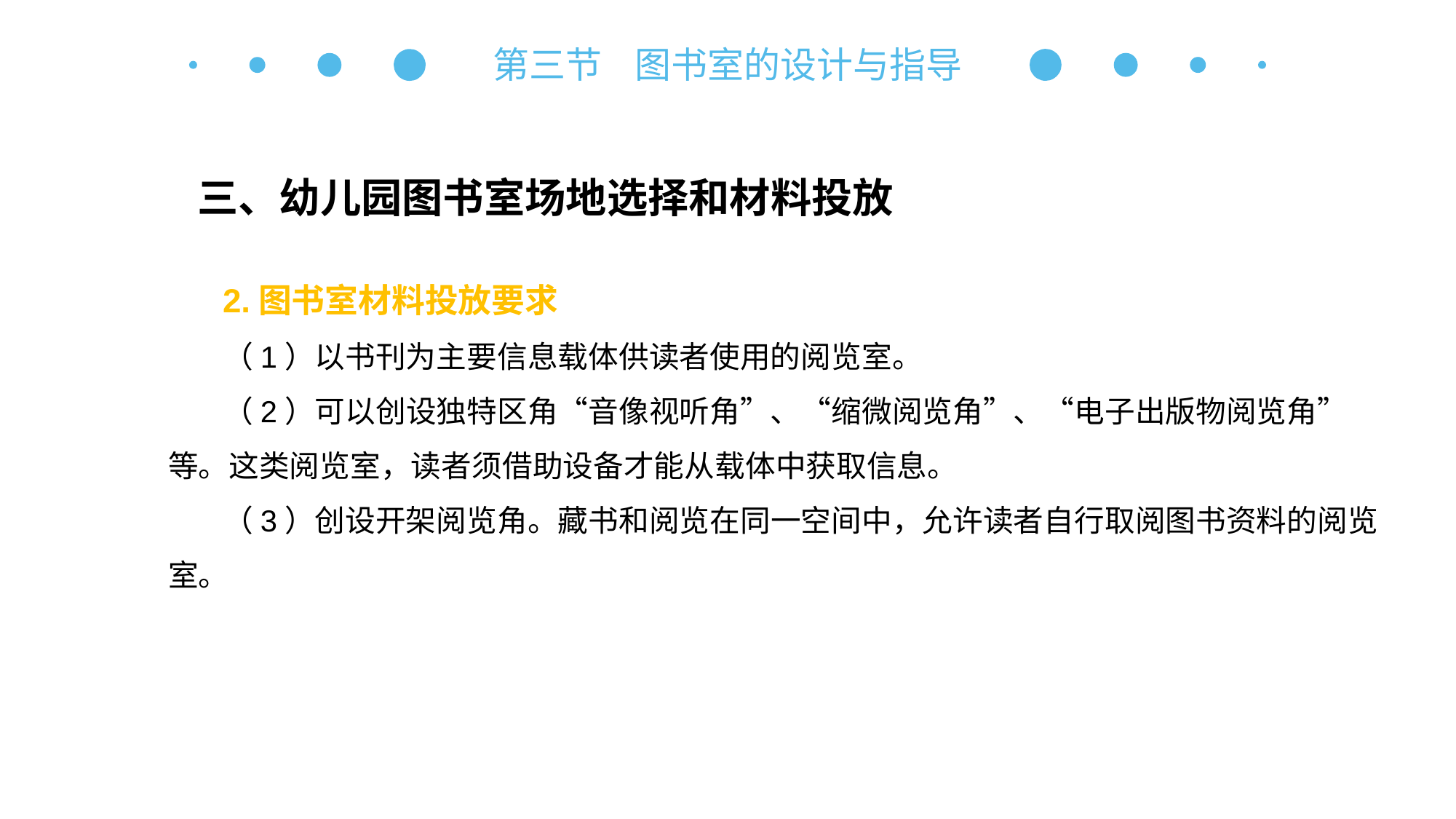

第三节    图书室的设计与指导

三、幼儿园图书室场地选择和材料投放
2.图书室材料投放要求
（1）以书刊为主要信息载体供读者使用的阅览室。
（2）可以创设独特区角“音像视听角”、“缩微阅览角”、“电子出版物阅览角”等。这类阅览室，读者须借助设备才能从载体中获取信息。
（3）创设开架阅览角。藏书和阅览在同一空间中，允许读者自行取阅图书资料的阅览室。
自主